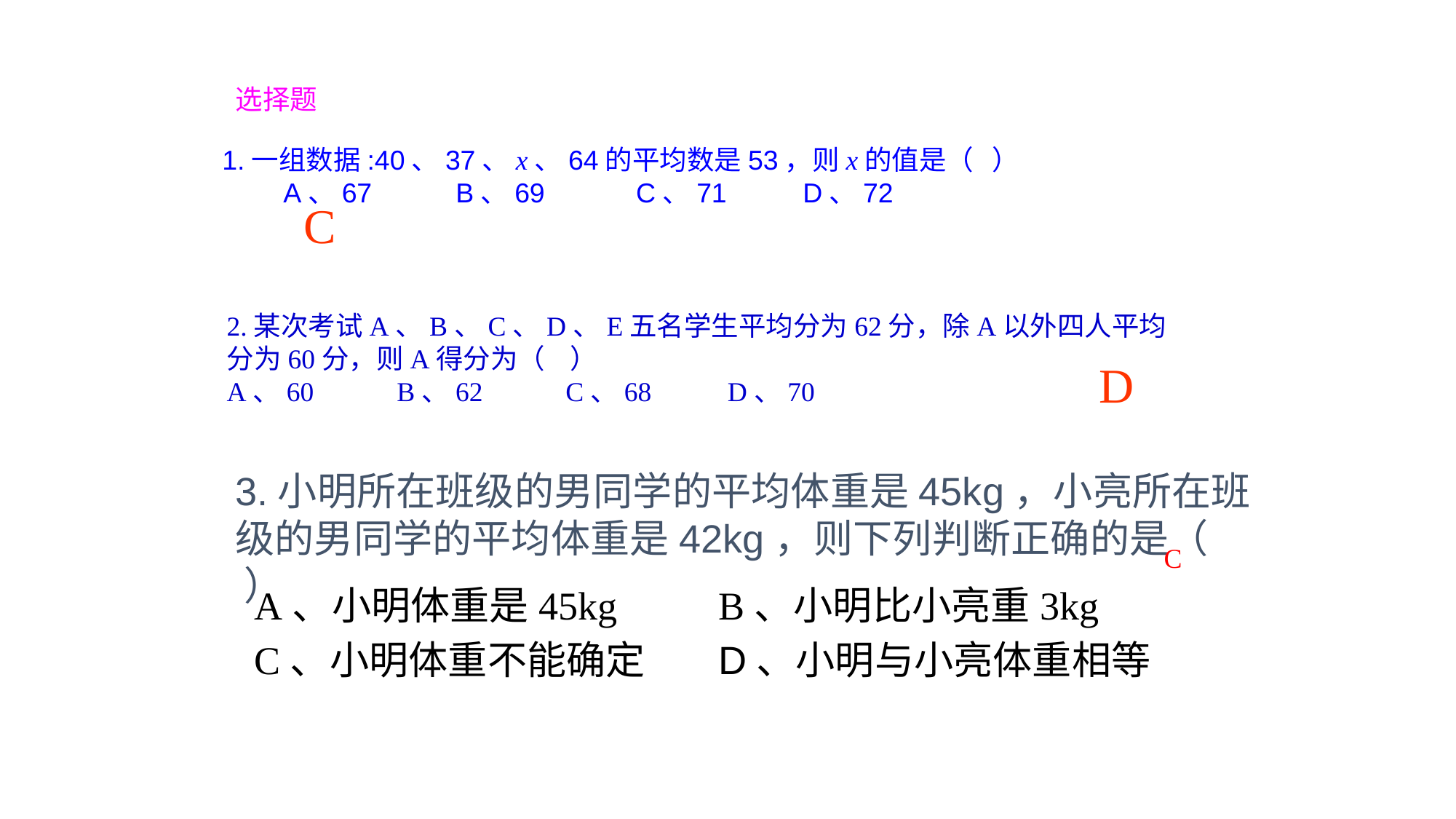

选择题
1.一组数据:40、37、x、64的平均数是53，则x的值是（   ）
        A、67           B、69            C、71          D、72
C
2.某次考试A、B、C、D、E五名学生平均分为62分，除A以外四人平均分为60分，则A得分为（    ）
A、60            B、62            C、68           D、70
D
3.小明所在班级的男同学的平均体重是45kg，小亮所在班级的男同学的平均体重是42kg，则下列判断正确的是（    ）
C
A、小明体重是45kg
B、小明比小亮重3kg
C、小明体重不能确定
D、小明与小亮体重相等